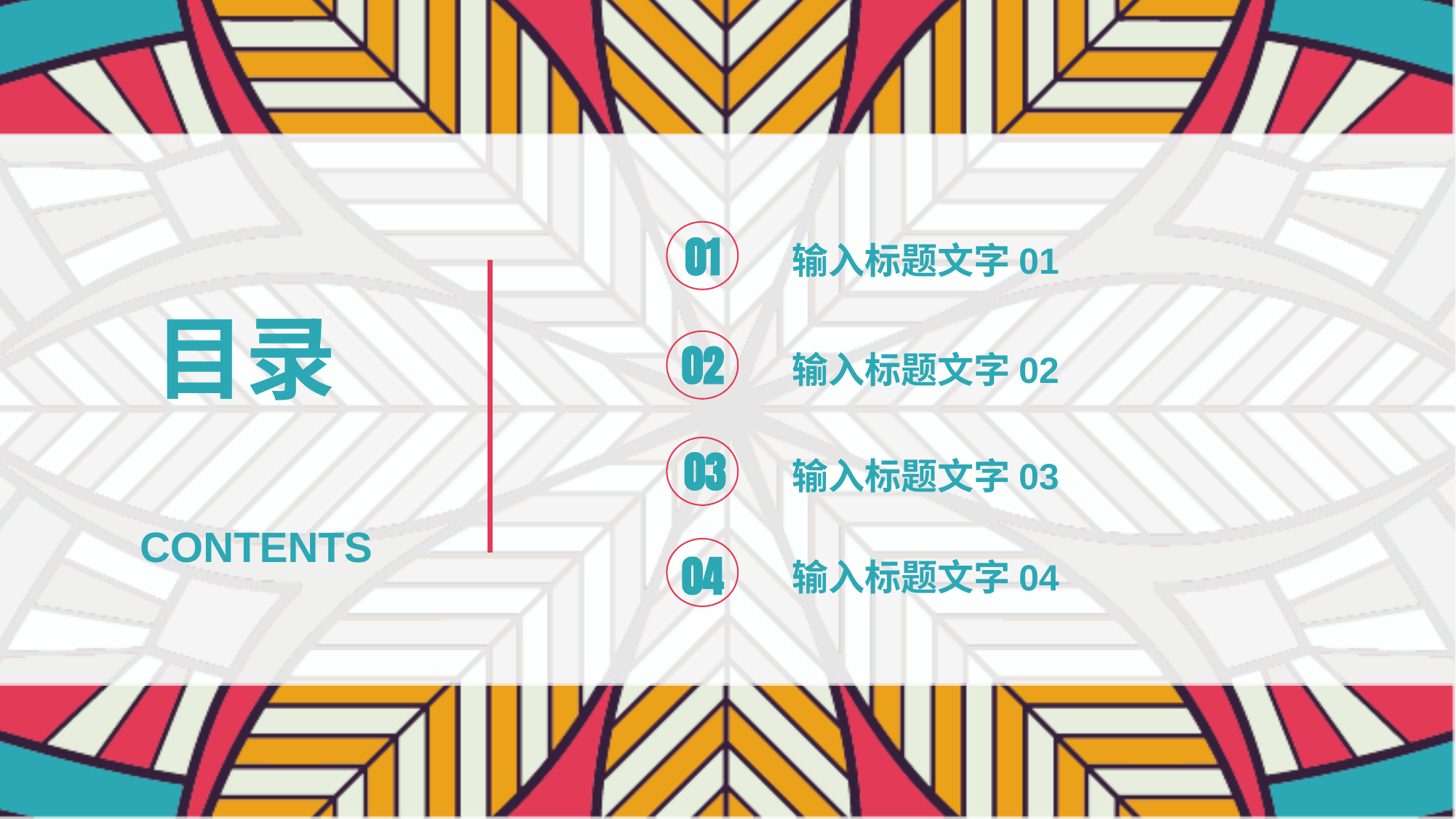

01
输入标题文字01
目录
 CONTENTS

02
输入标题文字02

03
输入标题文字03

04
输入标题文字04